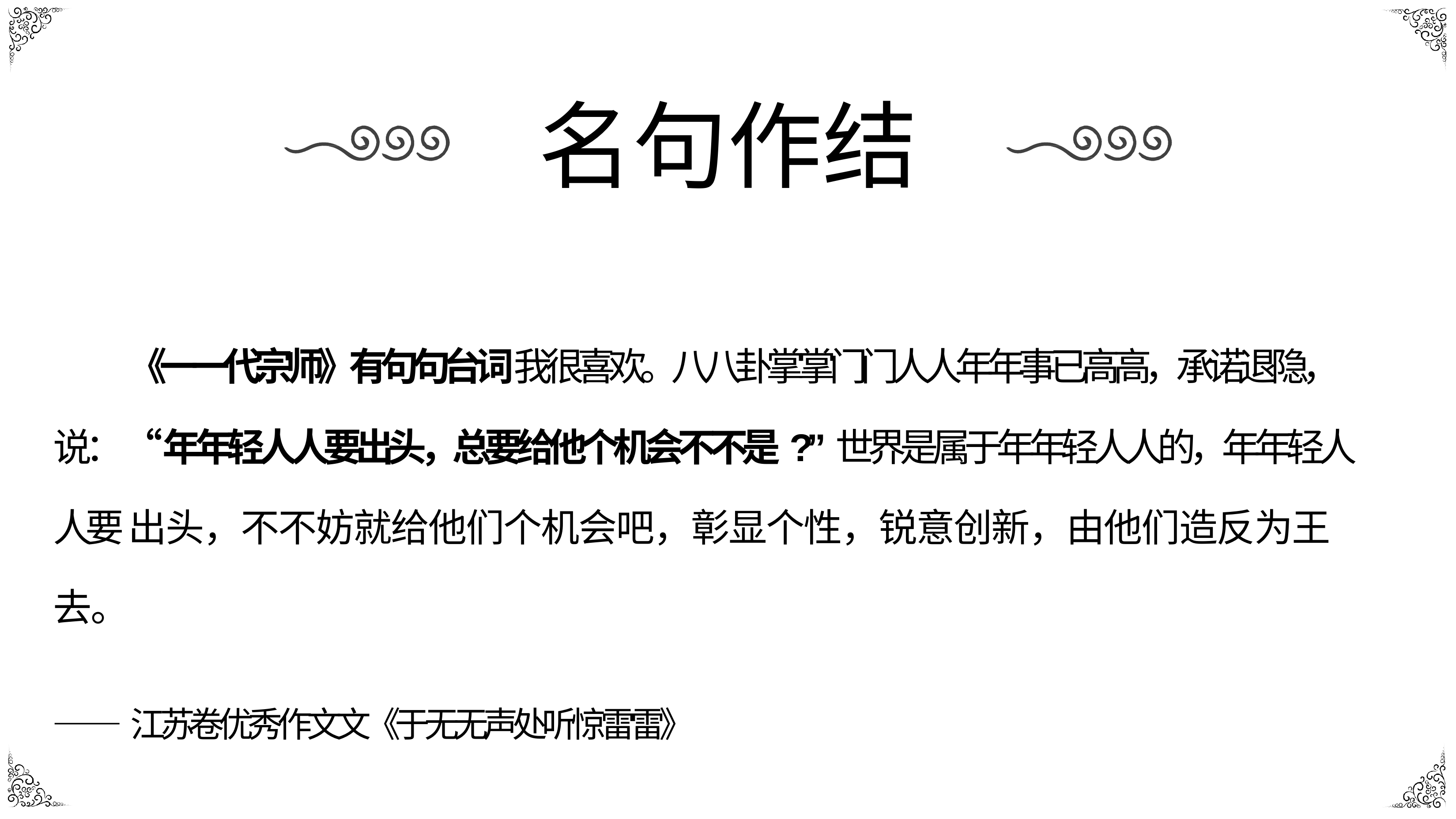

# 名句作结

《⼀一代宗师》有句句台词我很喜欢。⼋八卦掌掌⻔门⼈人年年事已⾼高，承诺退隐，
说：“年年轻⼈人要出头，总要给他个机会不不是?”世界是属于年年轻⼈人的，年年轻⼈人要  出头，不不妨就给他们个机会吧，彰显个性，锐意创新，由他们造反为王去。

——江苏卷优秀作⽂文《于⽆无声处听惊雷雷》